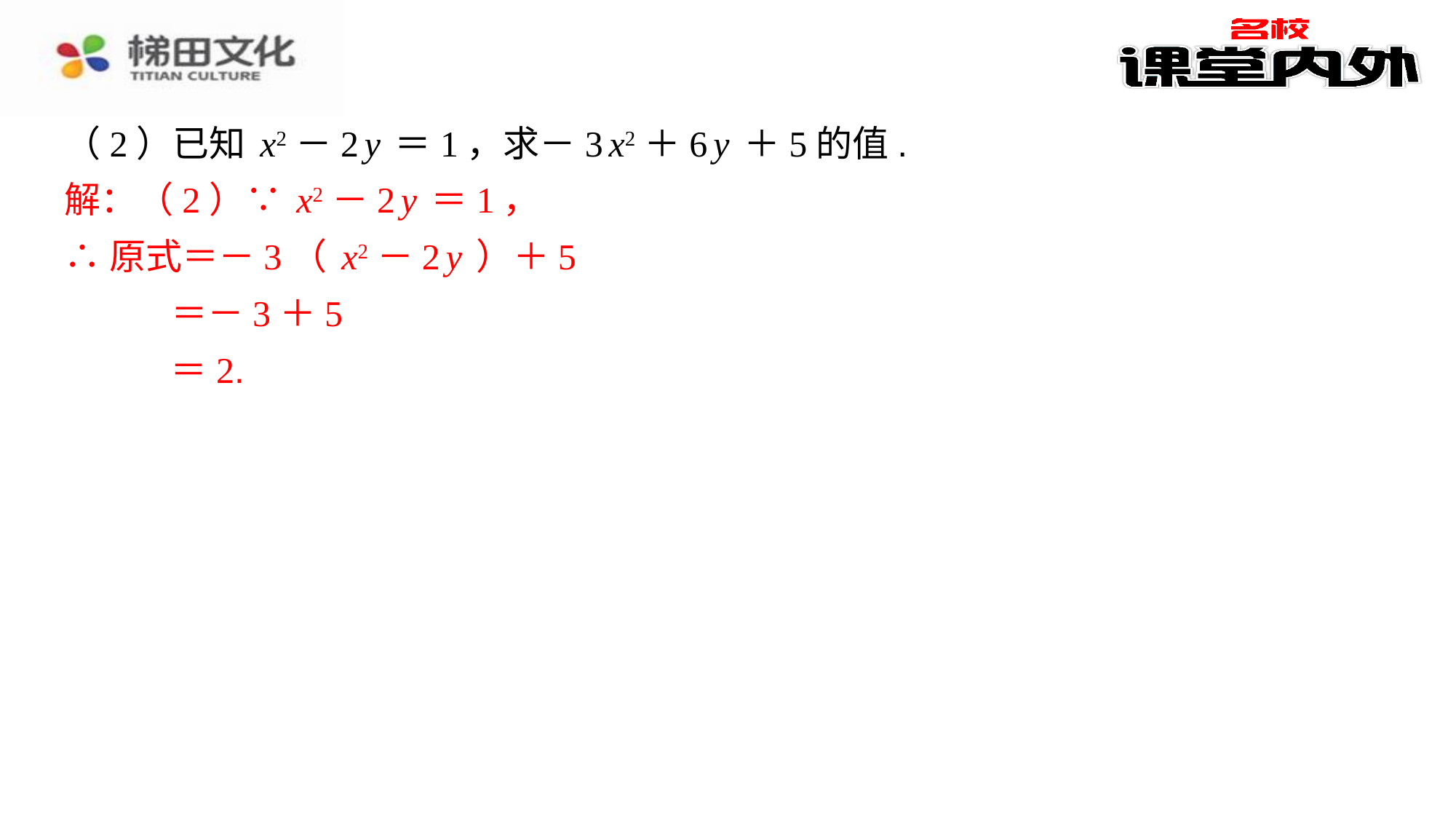

（2）已知x2－2y＝1，求－3x2＋6y＋5的值.
解：（2）∵x2－2y＝1，
∴原式＝－3（x2－2y）＋5
＝－3＋5
＝2.
解：（2）∵x2－2y＝1，
∴原式＝－3（x2－2y）＋5
＝－3＋5
＝2.